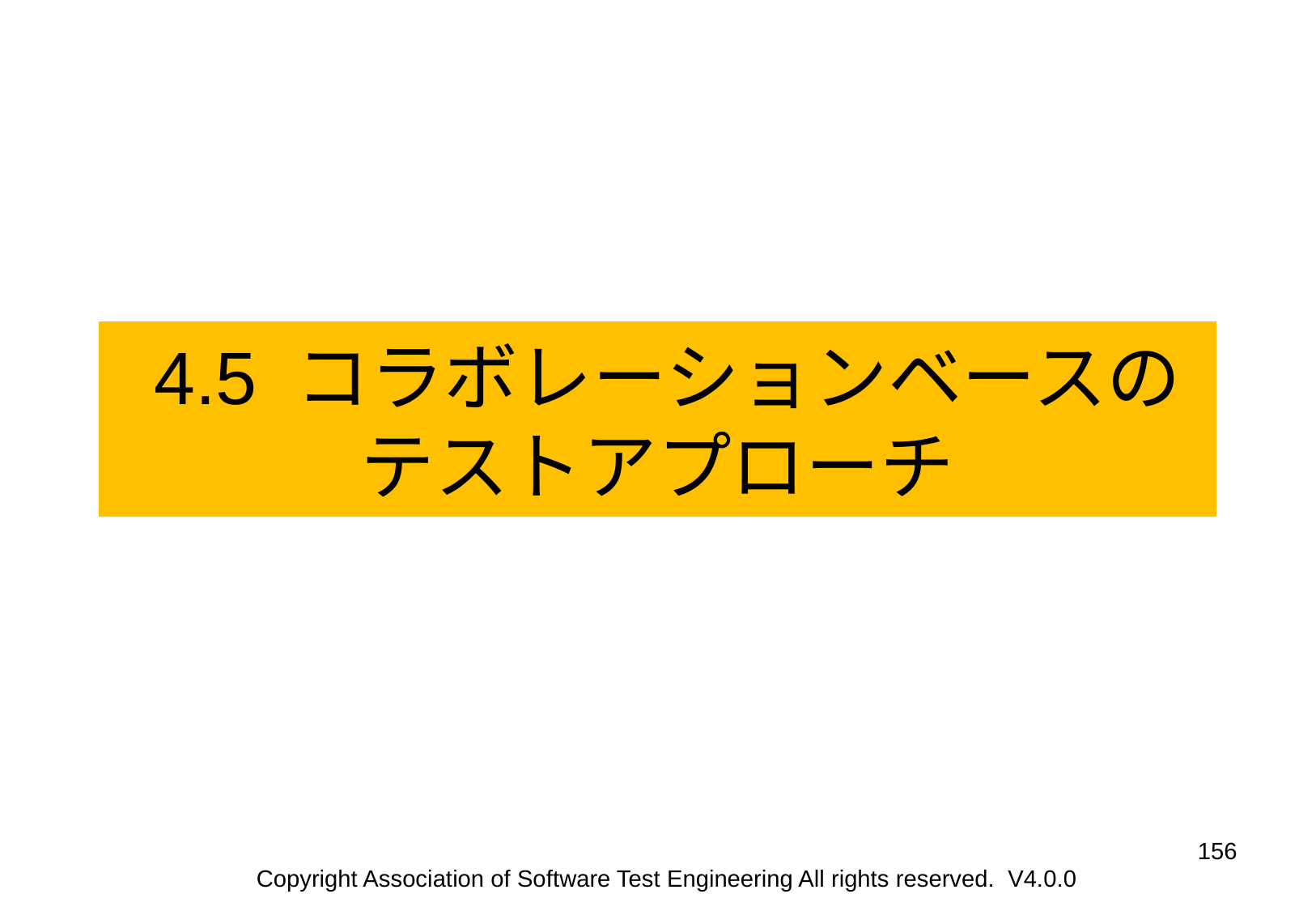

4.5 コラボレーションベースの
テストアプローチ
156
Copyright Association of Software Test Engineering All rights reserved.  V4.0.0